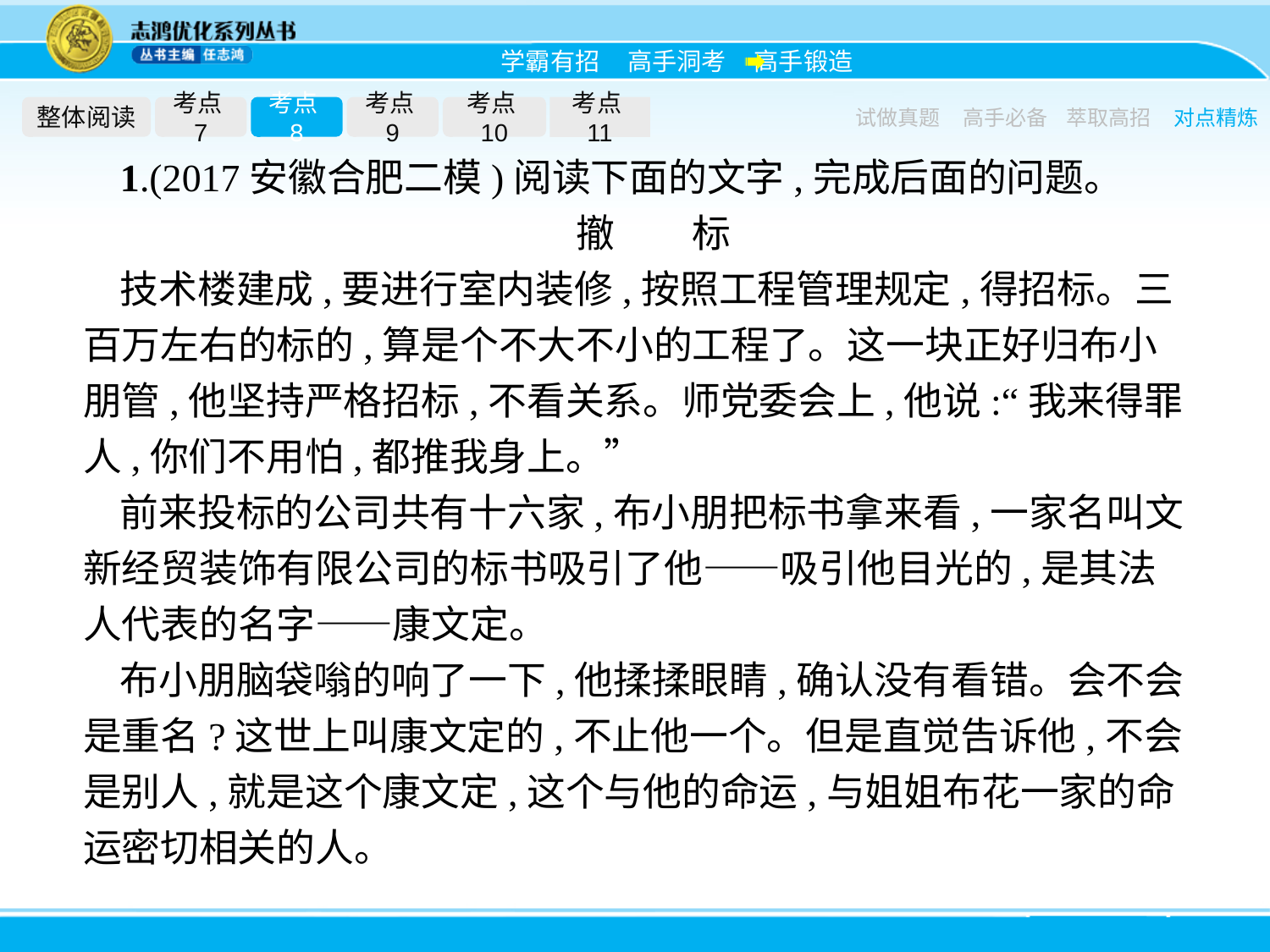

整体阅读
考点7
考点8
考点9
考点10
考点11
试做真题
高手必备
萃取高招
对点精炼
1.(2017安徽合肥二模)阅读下面的文字,完成后面的问题。
撤　　标
技术楼建成,要进行室内装修,按照工程管理规定,得招标。三百万左右的标的,算是个不大不小的工程了。这一块正好归布小朋管,他坚持严格招标,不看关系。师党委会上,他说:“我来得罪人,你们不用怕,都推我身上。”
前来投标的公司共有十六家,布小朋把标书拿来看,一家名叫文新经贸装饰有限公司的标书吸引了他——吸引他目光的,是其法人代表的名字——康文定。
布小朋脑袋嗡的响了一下,他揉揉眼睛,确认没有看错。会不会是重名?这世上叫康文定的,不止他一个。但是直觉告诉他,不会是别人,就是这个康文定,这个与他的命运,与姐姐布花一家的命运密切相关的人。